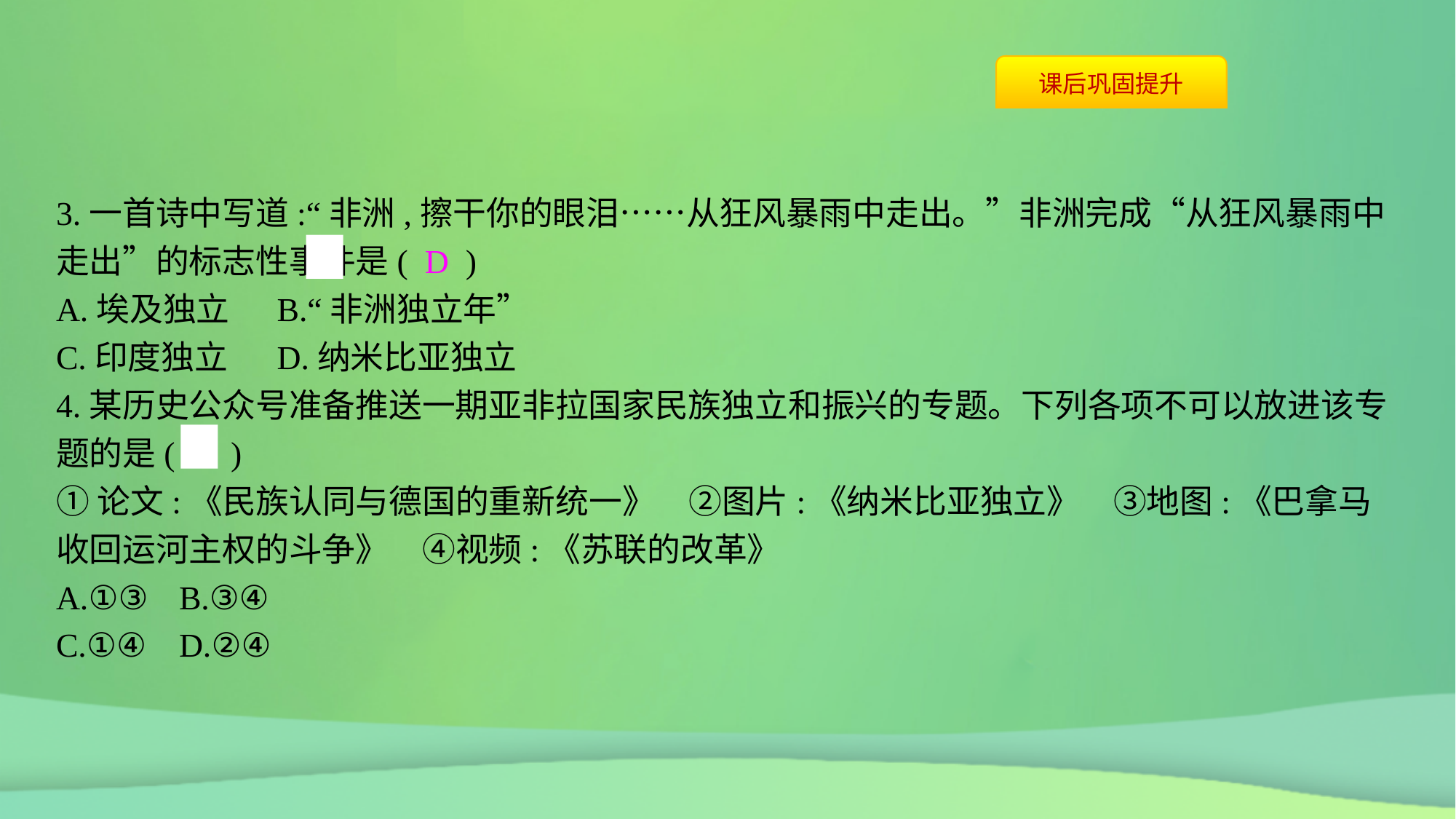

3.一首诗中写道:“非洲,擦干你的眼泪……从狂风暴雨中走出。”非洲完成“从狂风暴雨中走出”的标志性事件是(  D  )
A.埃及独立	B.“非洲独立年”
C.印度独立	D.纳米比亚独立
4.某历史公众号准备推送一期亚非拉国家民族独立和振兴的专题。下列各项不可以放进该专题的是(  C  )
①论文:《民族认同与德国的重新统一》　②图片:《纳米比亚独立》　③地图:《巴拿马收回运河主权的斗争》　④视频:《苏联的改革》
A.①③	B.③④
C.①④	D.②④